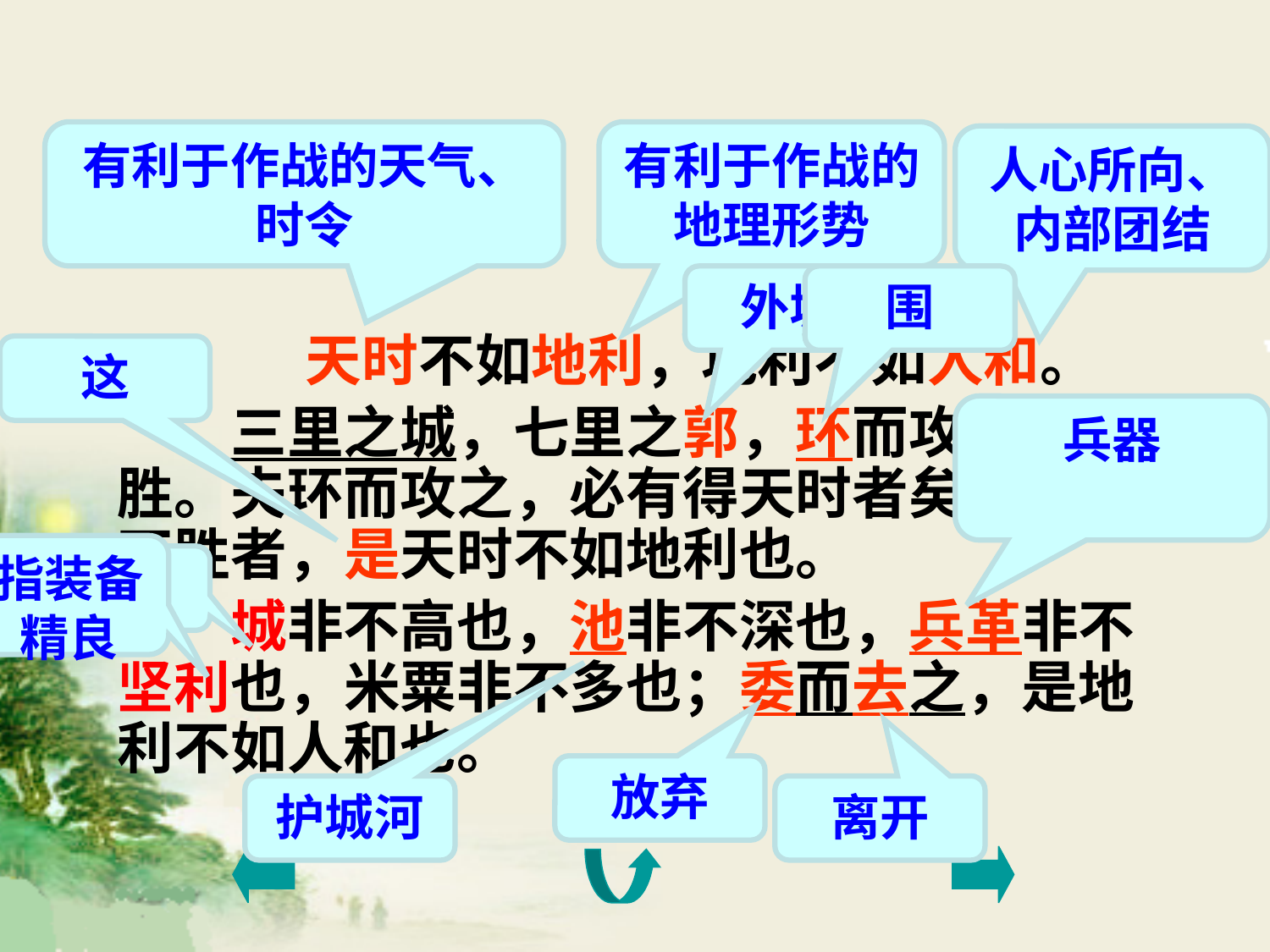

有利于作战的天气、时令
有利于作战的地理形势
人心所向、内部团结
外城
围
　　天时不如地利，地利不如人和。
　　三里之城，七里之郭，环而攻之而不胜。夫环而攻之，必有得天时者矣，然而不胜者，是天时不如地利也。
　　城非不高也，池非不深也，兵革非不坚利也，米粟非不多也；委而去之，是地利不如人和也。
这
兵器
指装备精良
城墙
放弃
护城河
离开